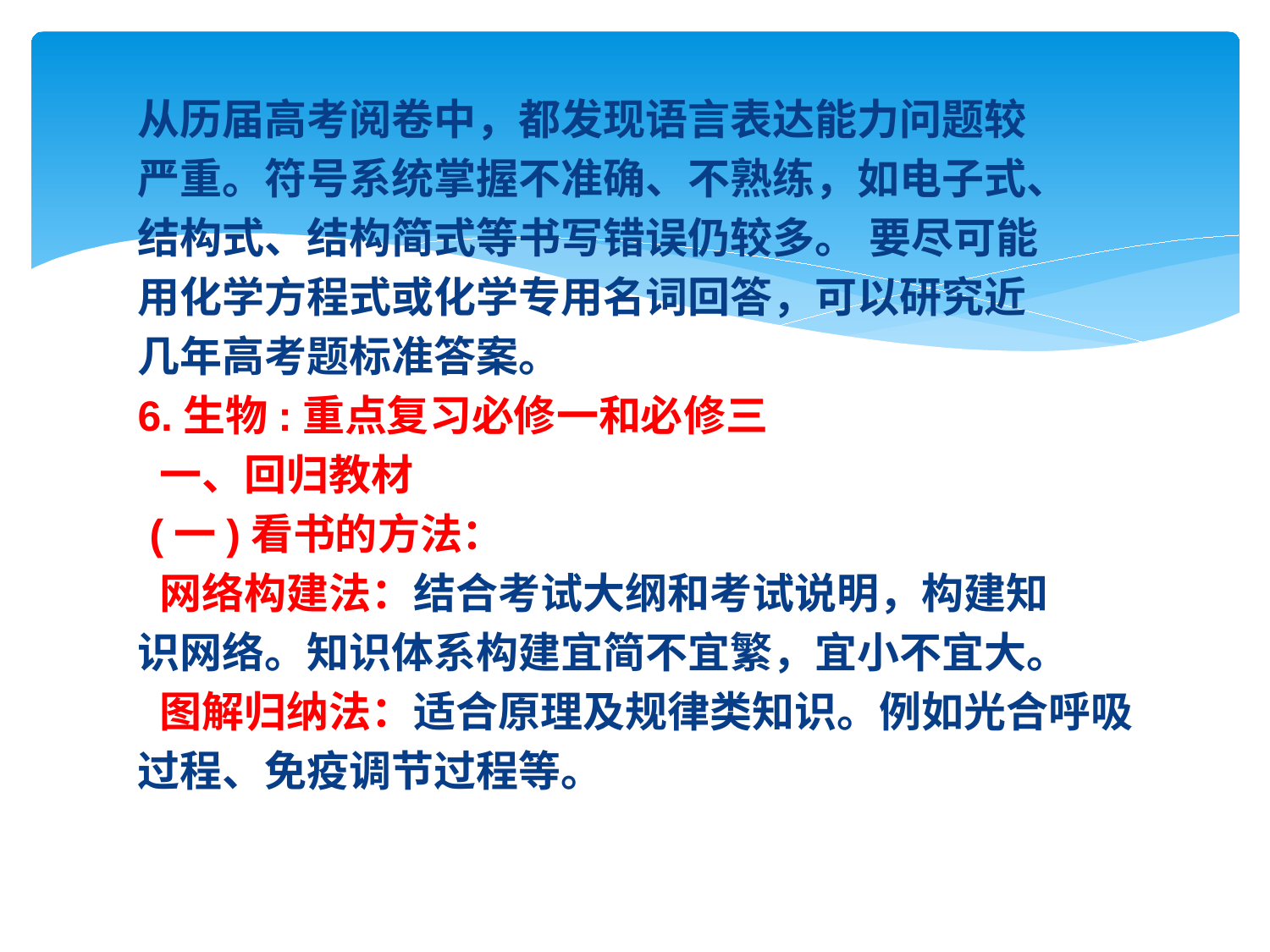

从历届高考阅卷中，都发现语言表达能力问题较
严重。符号系统掌握不准确、不熟练，如电子式、
结构式、结构简式等书写错误仍较多。 要尽可能
用化学方程式或化学专用名词回答，可以研究近
几年高考题标准答案。
6.生物:重点复习必修一和必修三
 一、回归教材
 (一)看书的方法：
 网络构建法：结合考试大纲和考试说明，构建知
识网络。知识体系构建宜简不宜繁，宜小不宜大。
 图解归纳法：适合原理及规律类知识。例如光合呼吸
过程、免疫调节过程等。